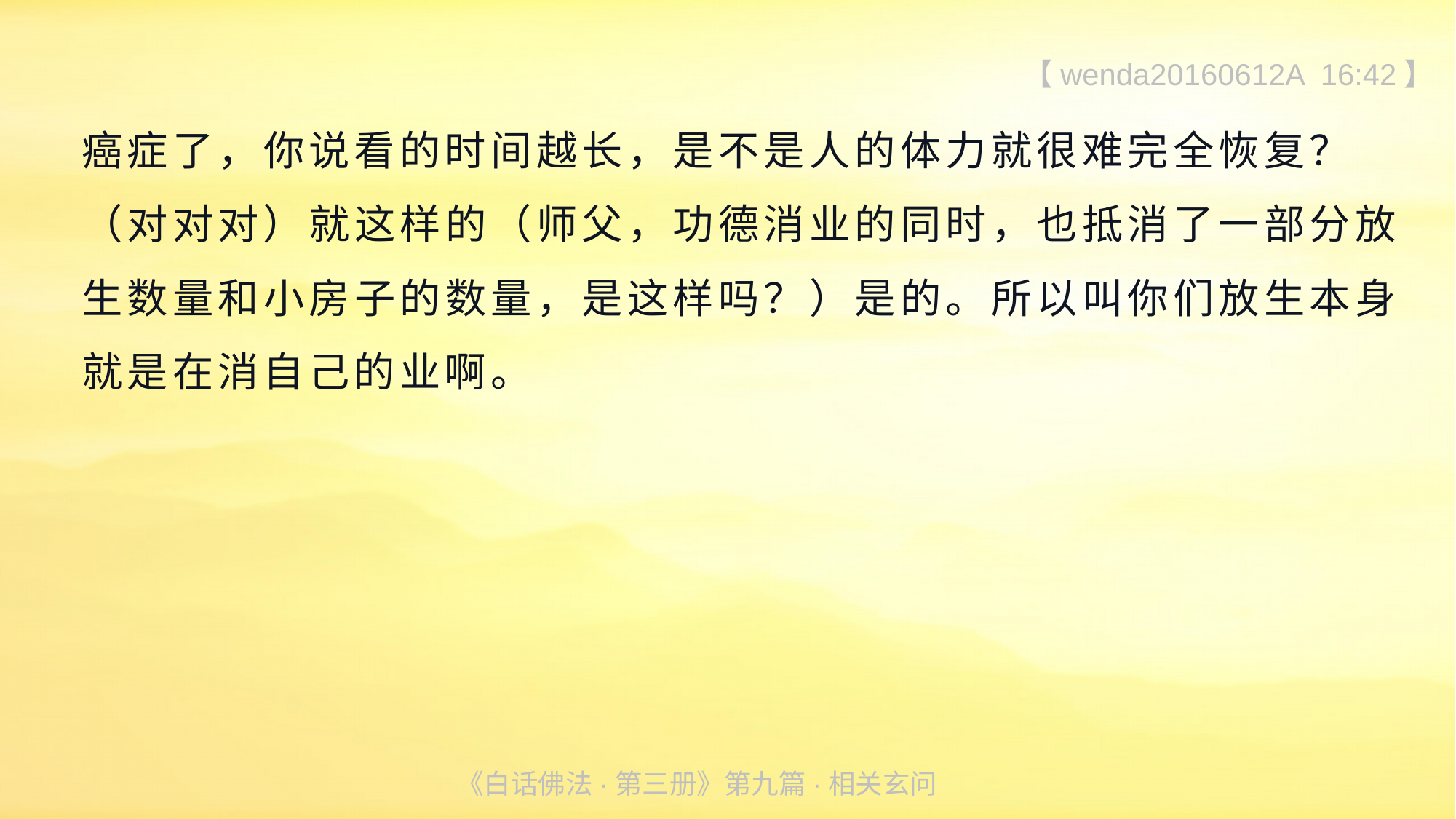

【wenda20160612A  16:42】
癌症了，你说看的时间越长，是不是人的体力就很难完全恢复？（对对对）就这样的（师父，功德消业的同时，也抵消了一部分放生数量和小房子的数量，是这样吗？）是的。所以叫你们放生本身就是在消自己的业啊。
《白话佛法·第三册》第九篇·相关玄问